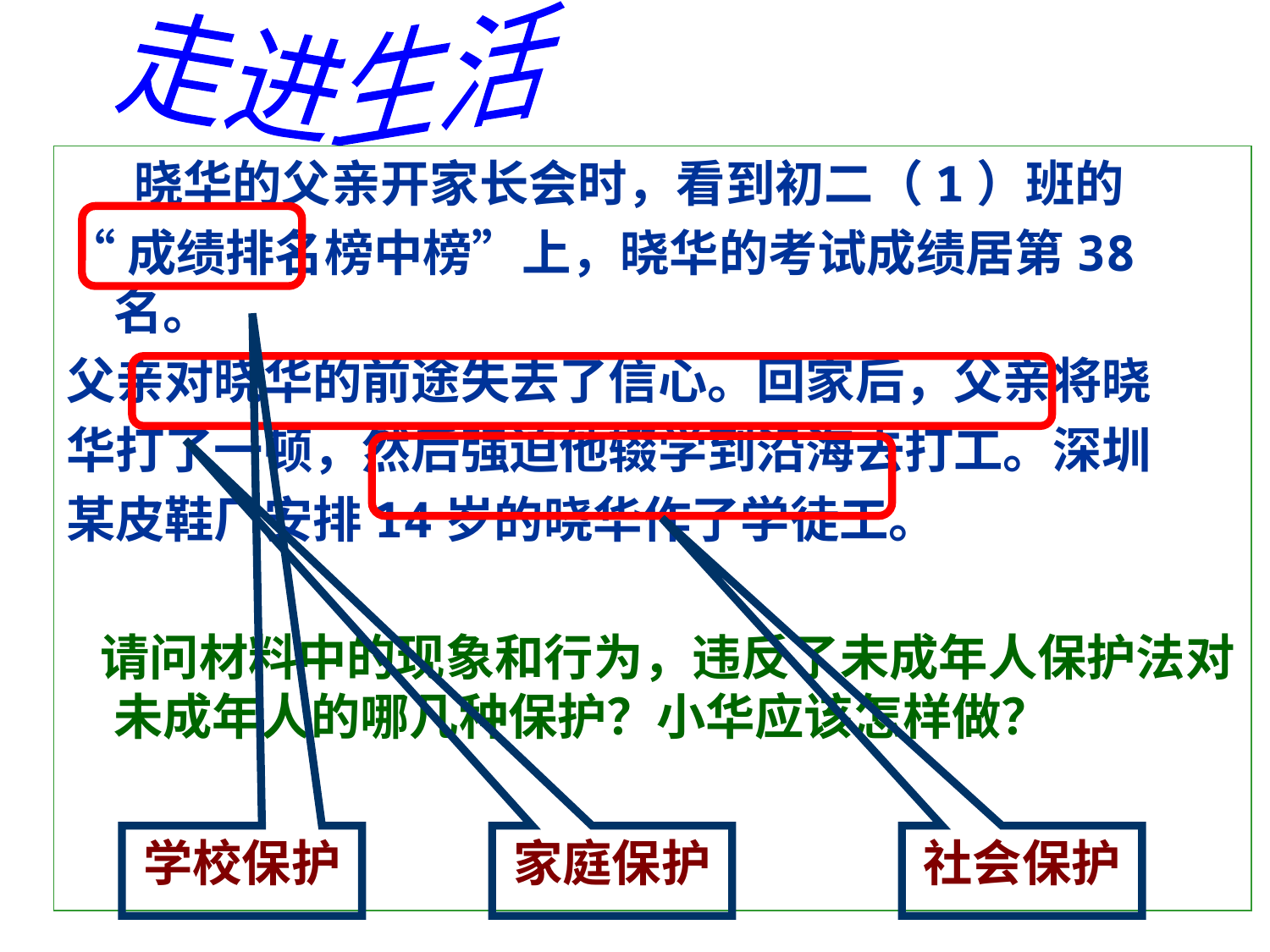

走进生活
     晓华的父亲开家长会时，看到初二（1）班的
“成绩排名榜中榜”上，晓华的考试成绩居第38名。
父亲对晓华的前途失去了信心。回家后，父亲将晓
华打了一顿，然后强迫他辍学到沿海去打工。深圳
某皮鞋厂安排14岁的晓华作了学徒工。

  请问材料中的现象和行为，违反了未成年人保护法对未成年人的哪几种保护？小华应该怎样做？

学校保护
家庭保护
社会保护